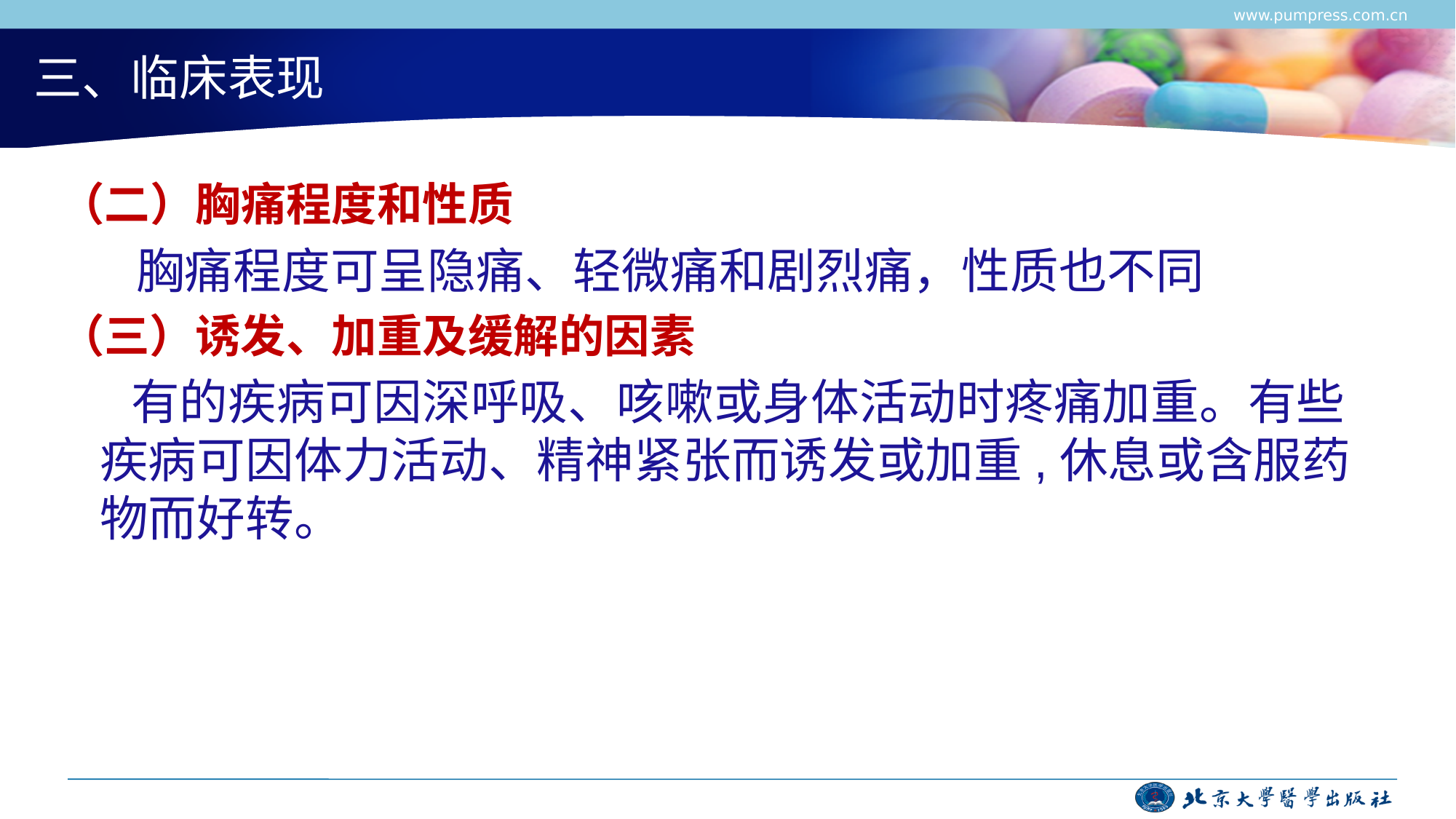

www.pumpress.com.cn
# 三、临床表现
（二）胸痛程度和性质
      胸痛程度可呈隐痛、轻微痛和剧烈痛，性质也不同
（三）诱发、加重及缓解的因素
      有的疾病可因深呼吸、咳嗽或身体活动时疼痛加重。有些疾病可因体力活动、精神紧张而诱发或加重,休息或含服药物而好转。